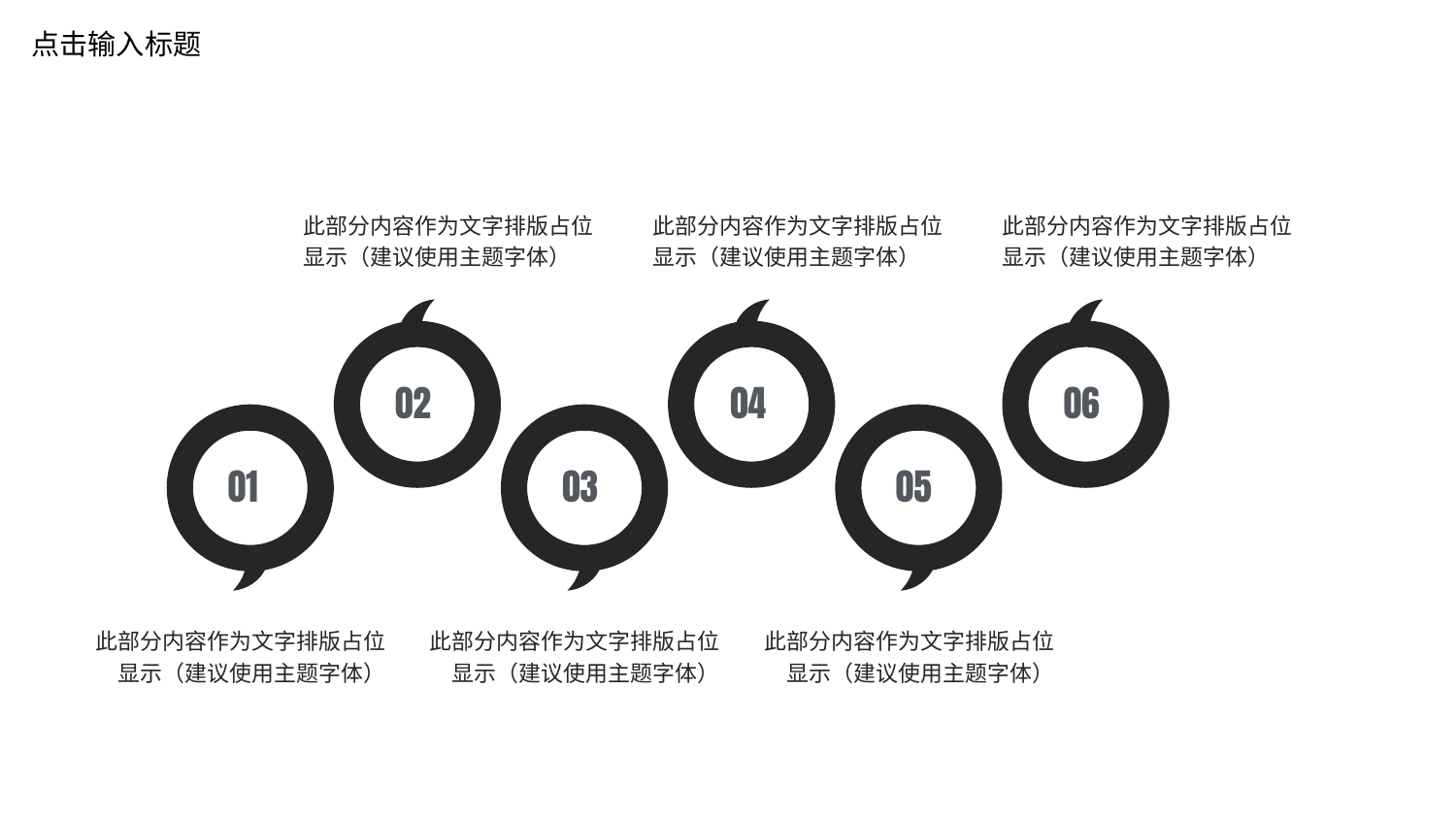

点击输入标题
此部分内容作为文字排版占位显示（建议使用主题字体）
此部分内容作为文字排版占位显示（建议使用主题字体）
此部分内容作为文字排版占位显示（建议使用主题字体）

02

04

06

01

03

05
此部分内容作为文字排版占位显示（建议使用主题字体）
此部分内容作为文字排版占位显示（建议使用主题字体）
此部分内容作为文字排版占位显示（建议使用主题字体）